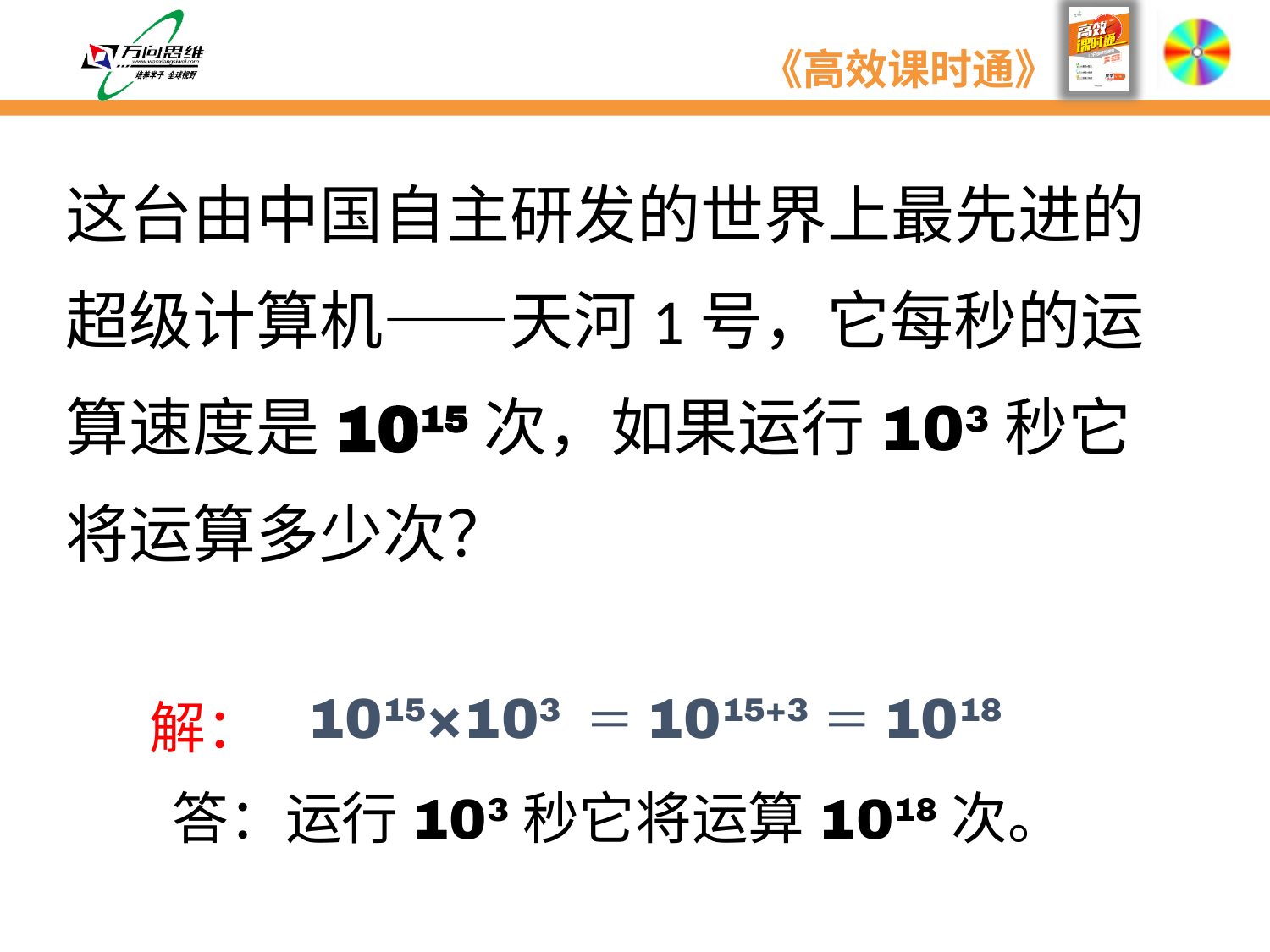

# 这台由中国自主研发的世界上最先进的超级计算机——天河1号，它每秒的运算速度是1015次，如果运行103秒它将运算多少次？
1015×103
＝1015+3＝1018
解：
答：运行103秒它将运算1018次。